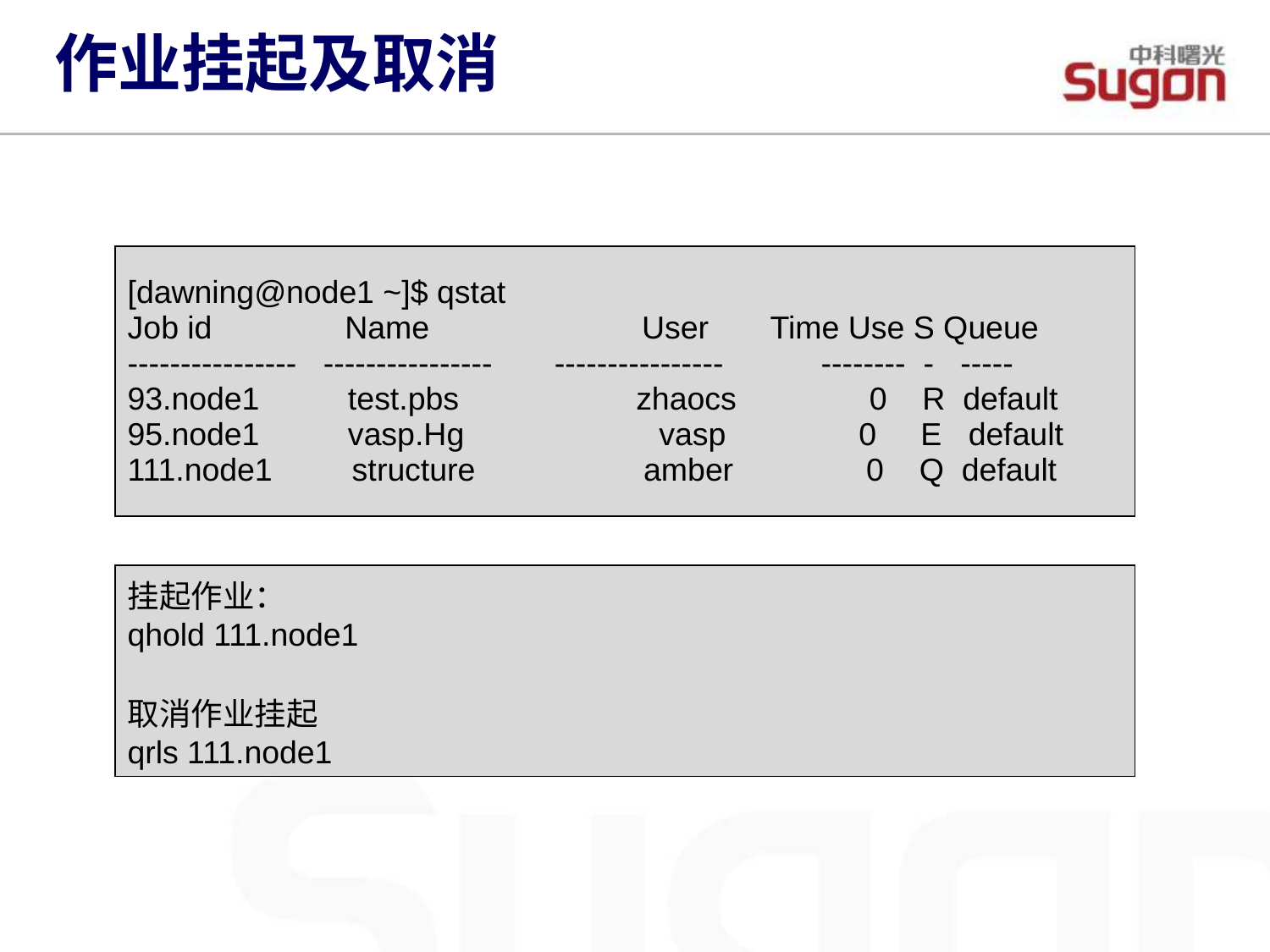

作业挂起及取消
| [dawning@node1 ~]$ qstat Job id Name User Time Use S Queue ---------------- ---------------- ---------------- -------- - ----- 93.node1 test.pbs zhaocs 0 R default 95.node1 vasp.Hg vasp 0 E default 111.node1 structure amber 0 Q default |
| --- |
| 挂起作业： qhold 111.node1 取消作业挂起 qrls 111.node1 |
| --- |